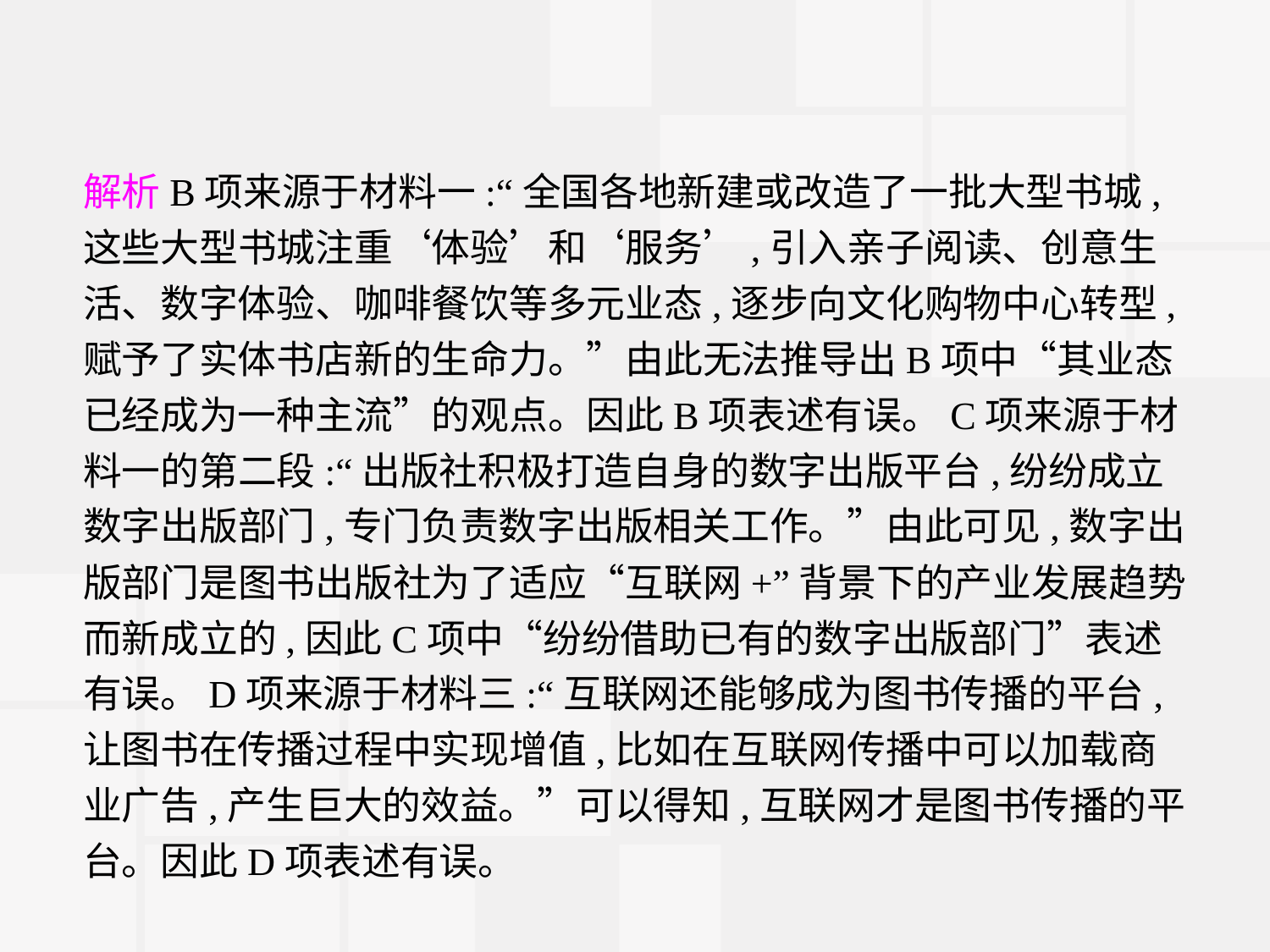

解析B项来源于材料一:“全国各地新建或改造了一批大型书城,这些大型书城注重‘体验’和‘服务’,引入亲子阅读、创意生活、数字体验、咖啡餐饮等多元业态,逐步向文化购物中心转型,赋予了实体书店新的生命力。”由此无法推导出B项中“其业态已经成为一种主流”的观点。因此B项表述有误。C项来源于材料一的第二段:“出版社积极打造自身的数字出版平台,纷纷成立数字出版部门,专门负责数字出版相关工作。”由此可见,数字出版部门是图书出版社为了适应“互联网+”背景下的产业发展趋势而新成立的,因此C项中“纷纷借助已有的数字出版部门”表述有误。D项来源于材料三:“互联网还能够成为图书传播的平台,让图书在传播过程中实现增值,比如在互联网传播中可以加载商业广告,产生巨大的效益。”可以得知,互联网才是图书传播的平台。因此D项表述有误。